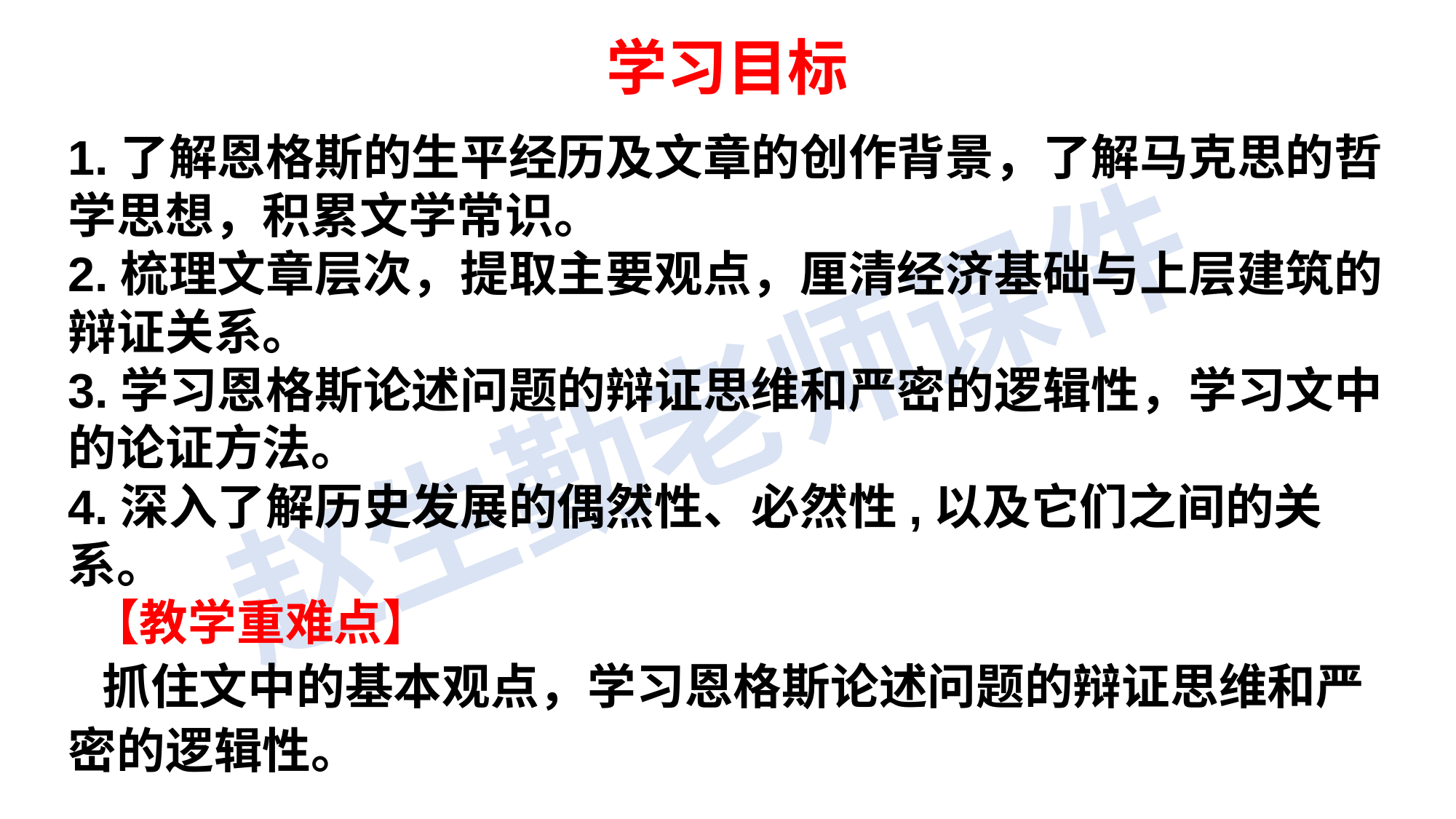

学习目标
1.了解恩格斯的生平经历及文章的创作背景，了解马克思的哲学思想，积累文学常识。 2.梳理文章层次，提取主要观点，厘清经济基础与上层建筑的辩证关系。 3.学习恩格斯论述问题的辩证思维和严密的逻辑性，学习文中的论证方法。 4.深入了解历史发展的偶然性、必然性,以及它们之间的关系。  【教学重难点】   抓住文中的基本观点，学习恩格斯论述问题的辩证思维和严密的逻辑性。